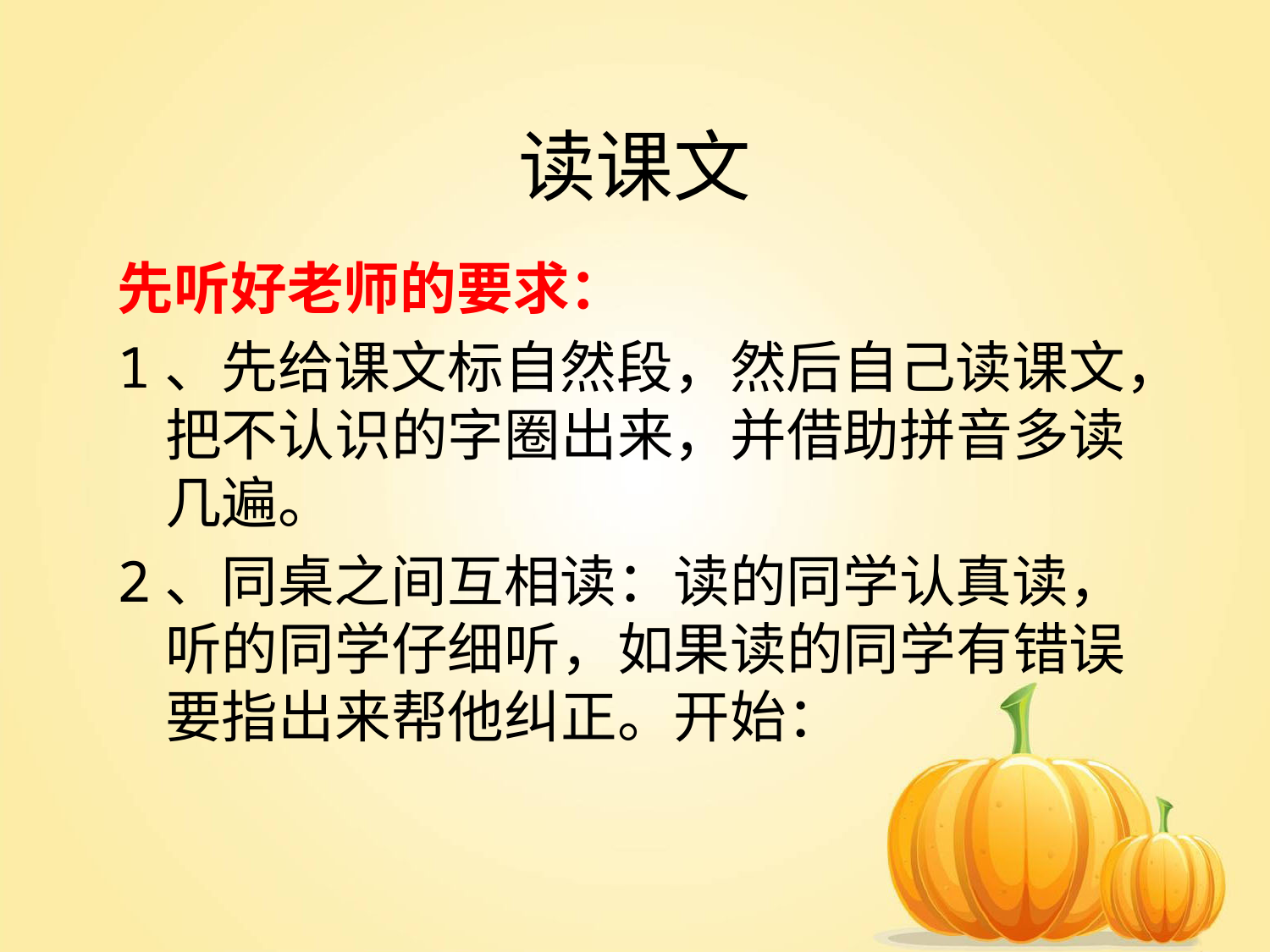

# 读课文
先听好老师的要求：
1、先给课文标自然段，然后自己读课文，把不认识的字圈出来，并借助拼音多读几遍。
2、同桌之间互相读：读的同学认真读，听的同学仔细听，如果读的同学有错误要指出来帮他纠正。开始：